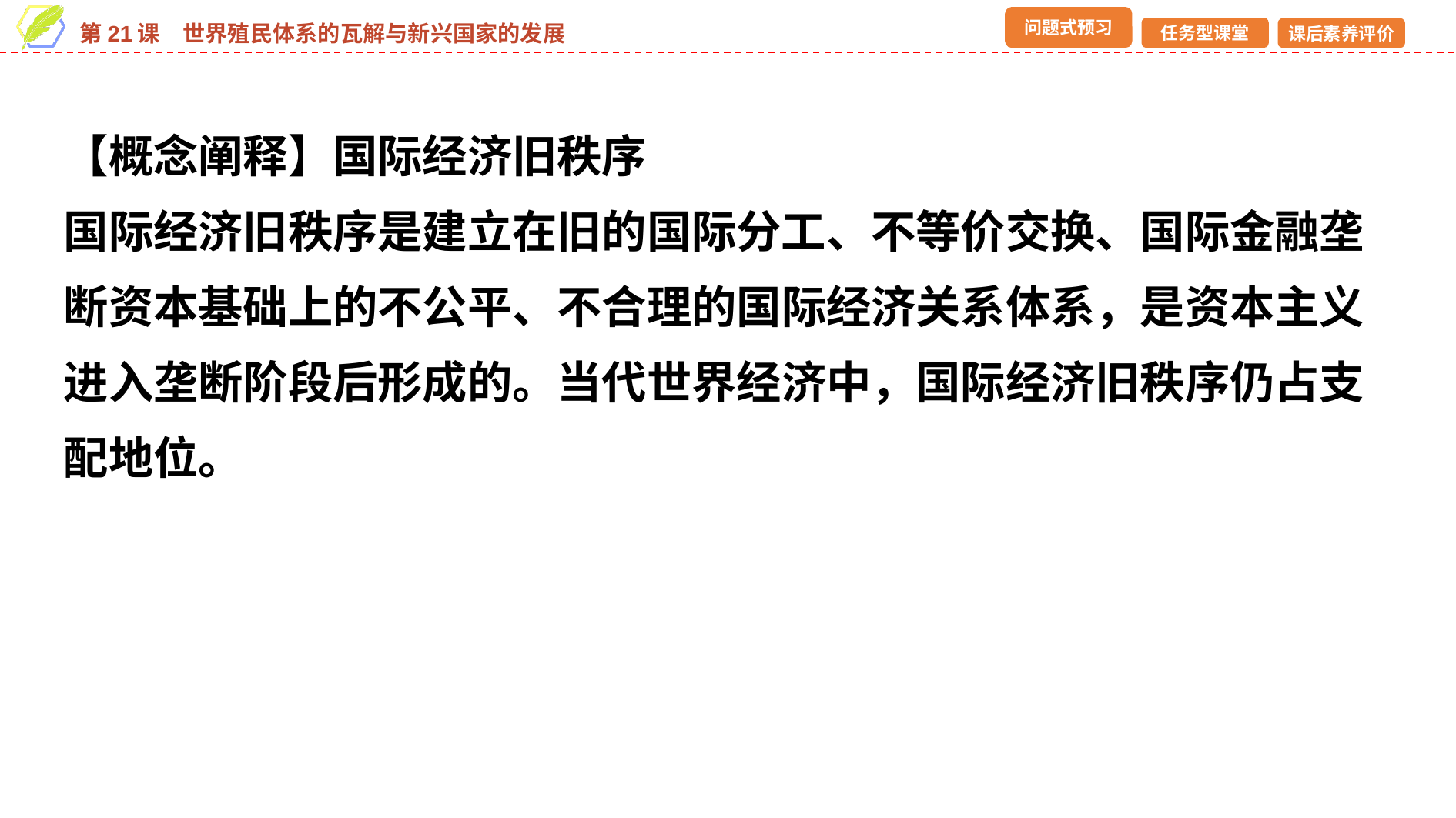

【概念阐释】国际经济旧秩序
国际经济旧秩序是建立在旧的国际分工、不等价交换、国际金融垄断资本基础上的不公平、不合理的国际经济关系体系，是资本主义进入垄断阶段后形成的。当代世界经济中，国际经济旧秩序仍占支配地位。